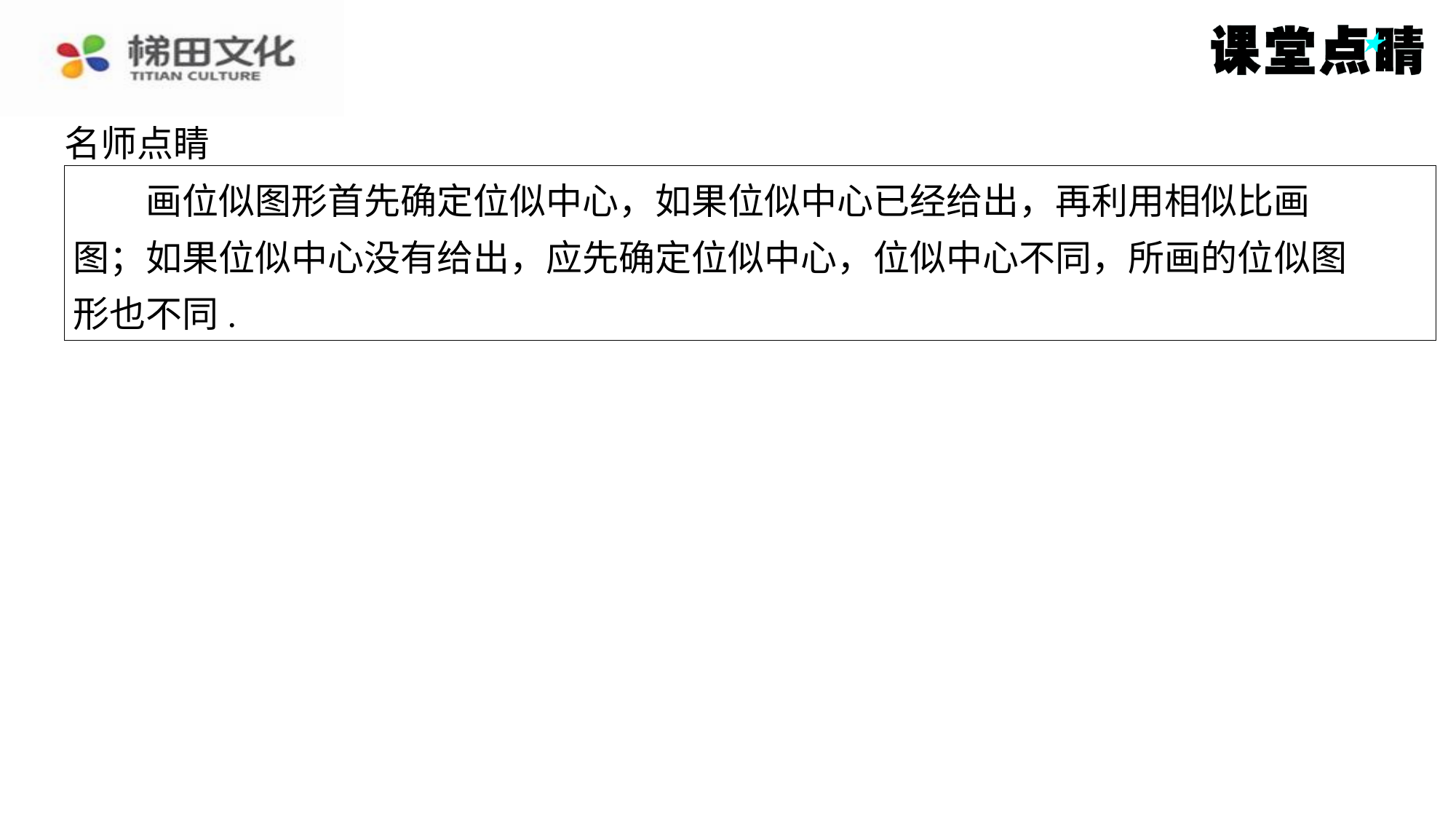

名师点睛
　　画位似图形首先确定位似中心，如果位似中心已经给出，再利用相似比画
图；如果位似中心没有给出，应先确定位似中心，位似中心不同，所画的位似图
形也不同.